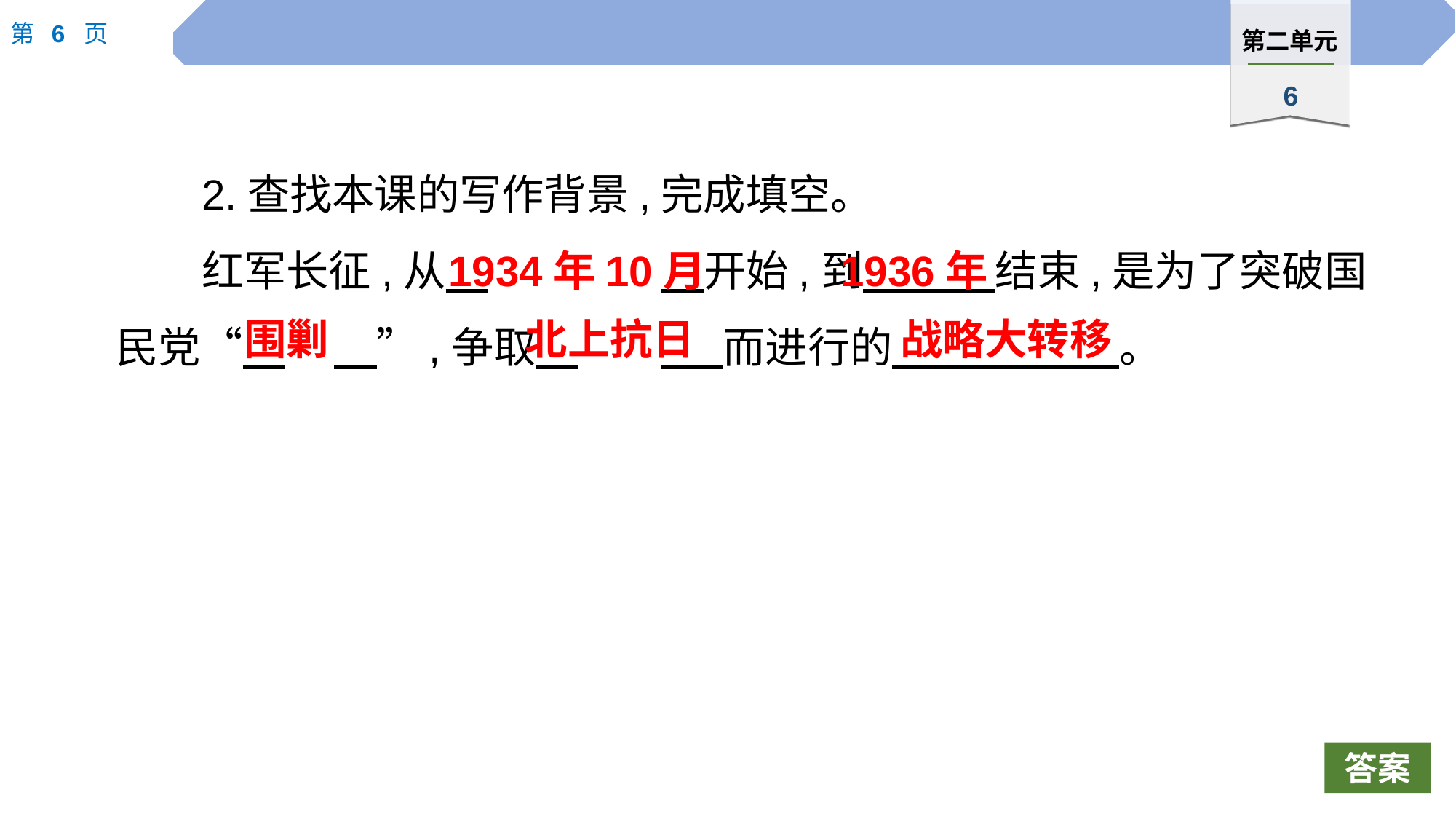

2.查找本课的写作背景,完成填空。
红军长征,从　		　开始,到　     　结束,是为了突破国民党“　	　”,争取　	  　而进行的　           　    。

1934年10月
1936年
围剿
北上抗日
战略大转移
答案